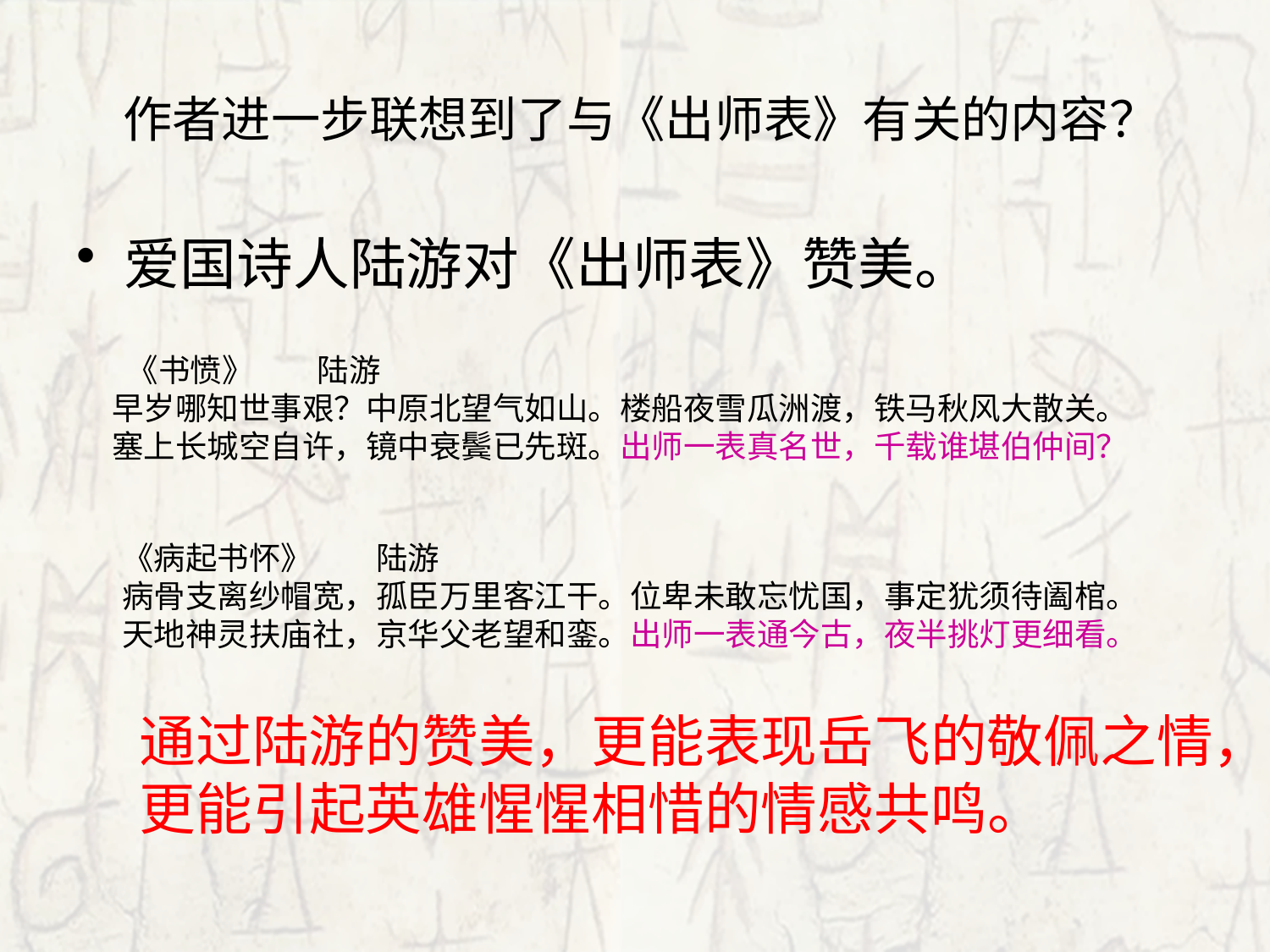

# 作者进一步联想到了与《出师表》有关的内容？
爱国诗人陆游对《出师表》赞美。
 《书愤》　　陆游
早岁哪知世事艰？中原北望气如山。楼船夜雪瓜洲渡，铁马秋风大散关。
塞上长城空自许，镜中衰鬓已先斑。出师一表真名世，千载谁堪伯仲间？
《病起书怀》　　陆游
病骨支离纱帽宽，孤臣万里客江干。位卑未敢忘忧国，事定犹须待阖棺。
天地神灵扶庙社，京华父老望和銮。出师一表通今古，夜半挑灯更细看。
通过陆游的赞美，更能表现岳飞的敬佩之情，
更能引起英雄惺惺相惜的情感共鸣。